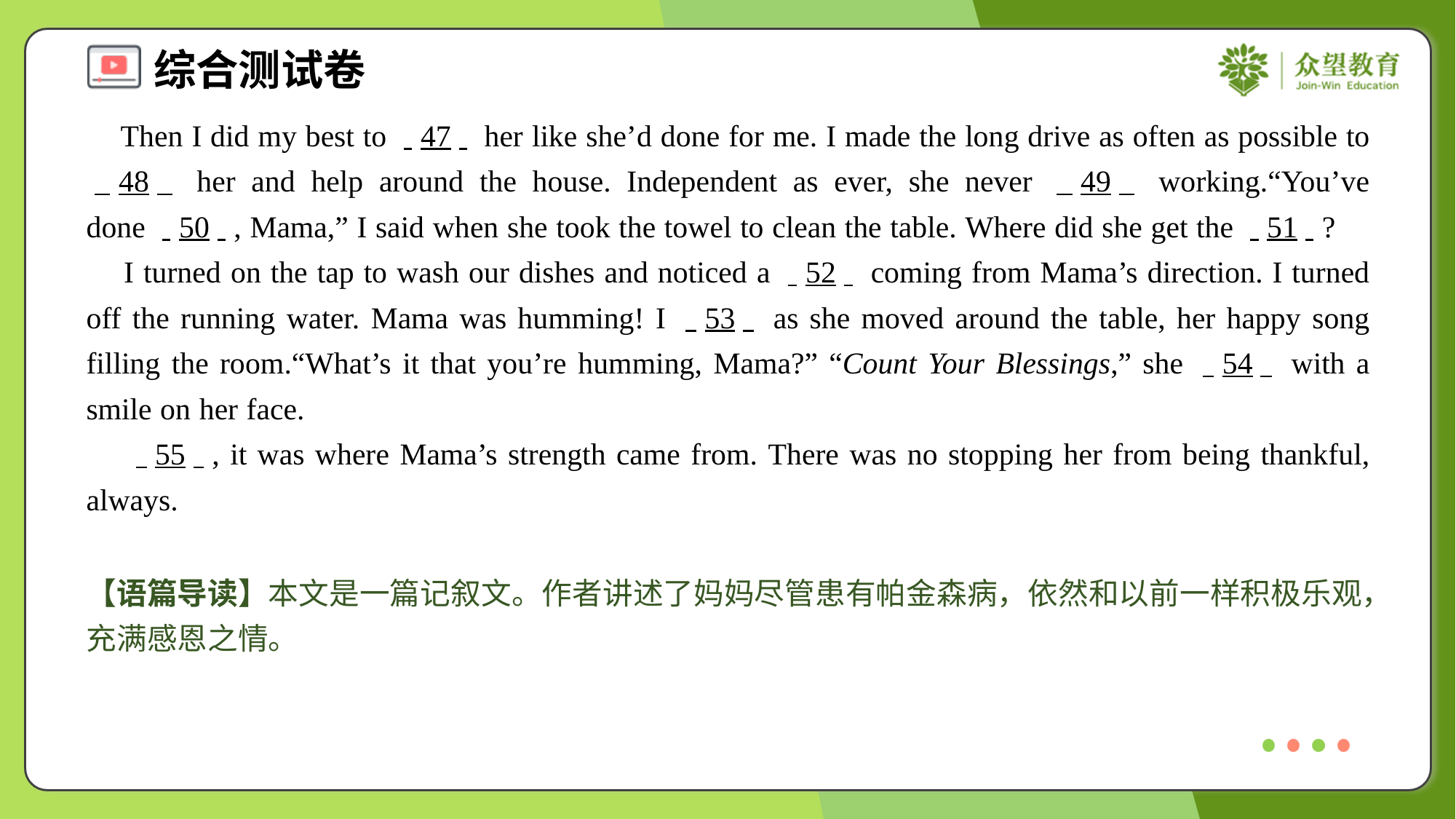

Then I did my best to . .47. . her like she’d done for me. I made the long drive as often as possible to . .48. . her and help around the house. Independent as ever, she never . .49. . working.“You’ve done . .50. ., Mama,” I said when she took the towel to clean the table. Where did she get the . .51. .?
    I turned on the tap to wash our dishes and noticed a . .52. . coming from Mama’s direction. I turned off the running water. Mama was humming! I . .53. . as she moved around the table, her happy song filling the room.“What’s it that you’re humming, Mama?” “Count Your Blessings,” she . .54. . with a smile on her face.
    . .55. ., it was where Mama’s strength came from. There was no stopping her from being thankful, always.
【语篇导读】本文是一篇记叙文。作者讲述了妈妈尽管患有帕金森病，依然和以前一样积极乐观，充满感恩之情。